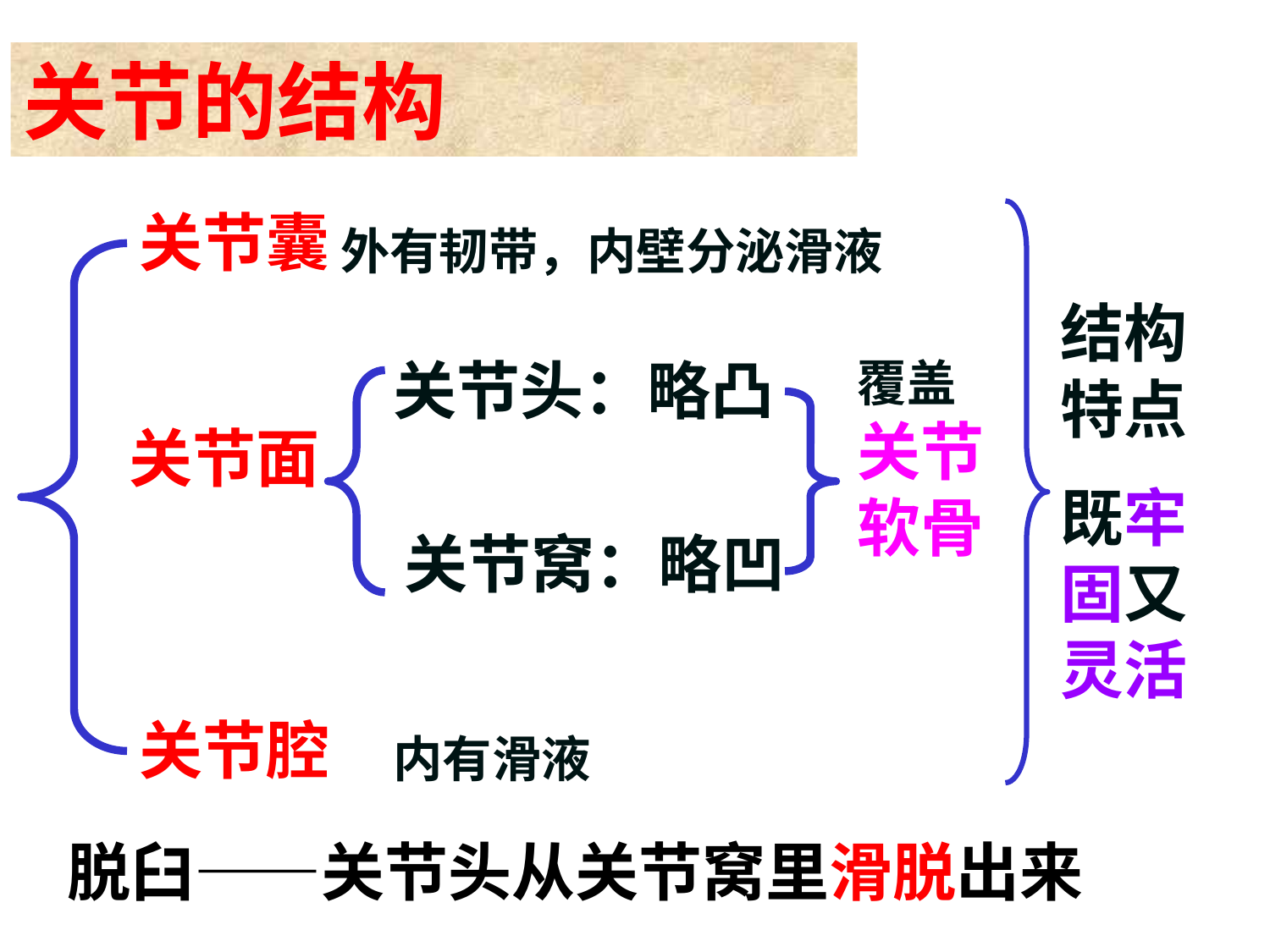

关节的结构
关节囊

外有韧带，内壁分泌滑液

结构特点
既牢固又灵活
关节头：略凸
覆盖关节软骨

关节面
关节窝：略凹
关节腔
内有滑液
脱臼——关节头从关节窝里滑脱出来